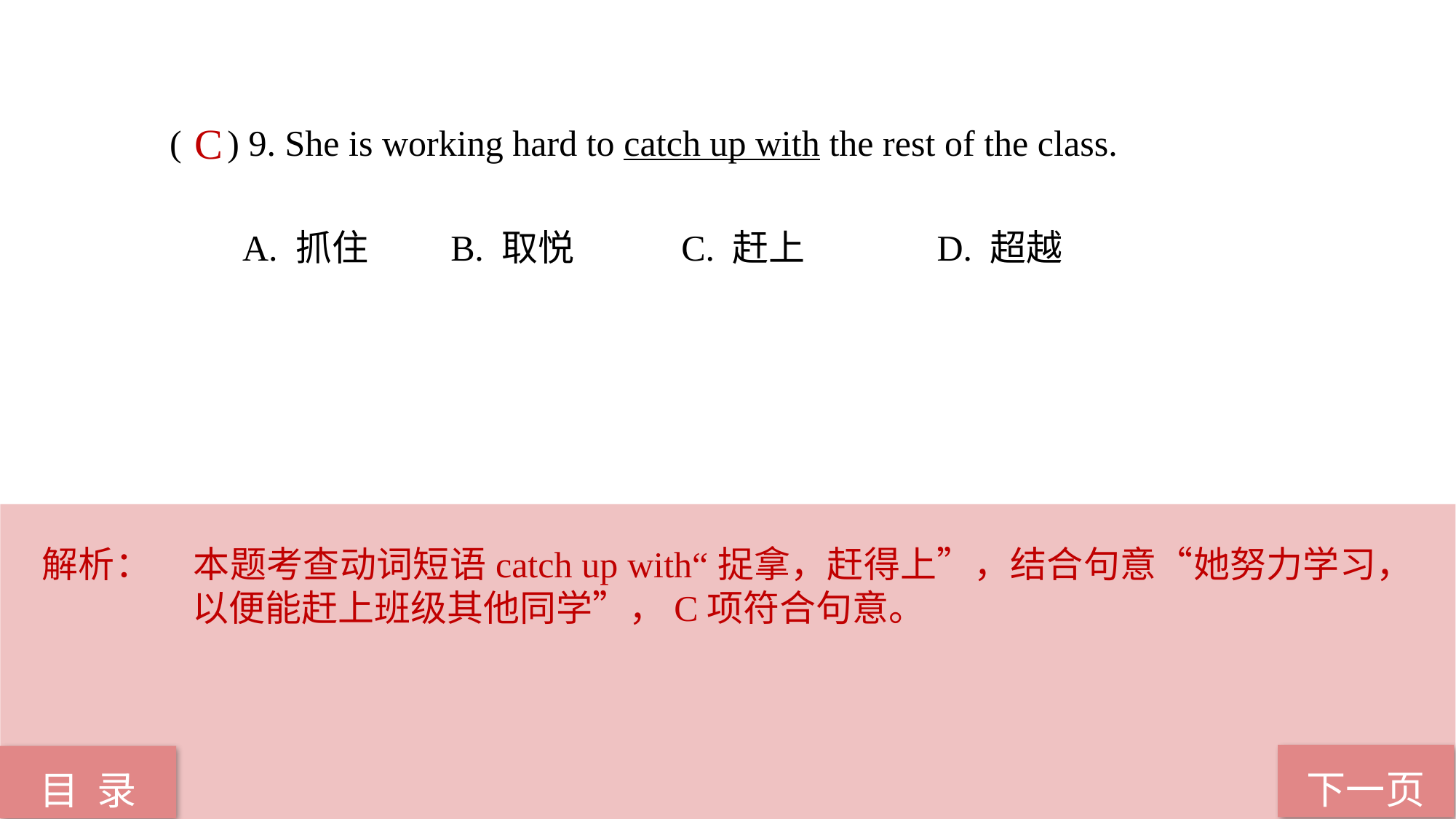

(     ) 9. She is working hard to catch up with the rest of the class.

        A. 抓住         B. 取悦            C. 赶上               D. 超越
C
解析：	本题考查动词短语catch up with“捉拿，赶得上”，结合句意“她努力学习，以便能赶上班级其他同学”，C项符合句意。